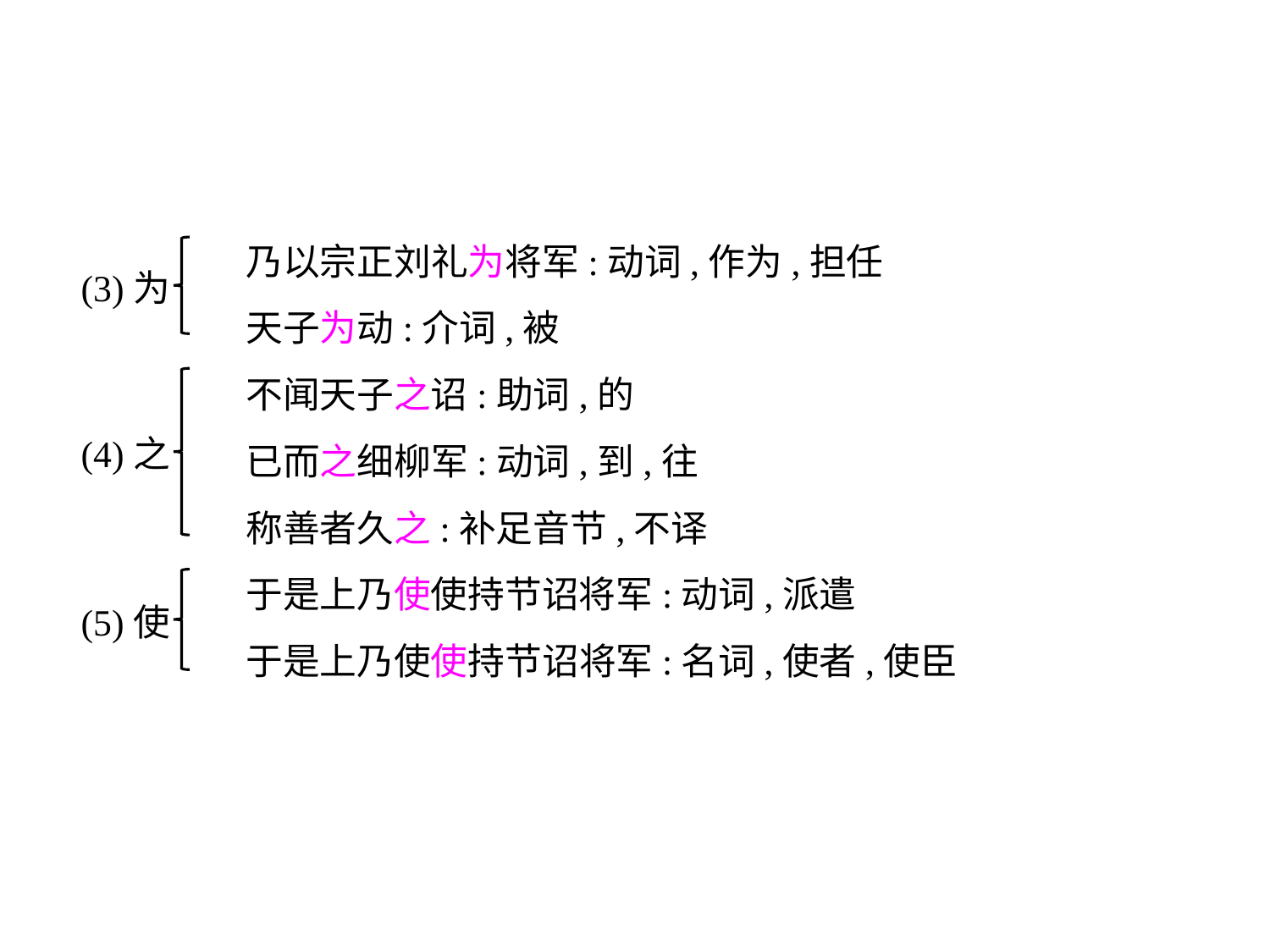

乃以宗正刘礼为将军:动词,作为,担任
	   天子为动:介词,被
	   不闻天子之诏:助词,的
	   已而之细柳军:动词,到,往
	   称善者久之:补足音节,不译
	   于是上乃使使持节诏将军:动词,派遣
	   于是上乃使使持节诏将军:名词,使者,使臣

(3)为

(4)之

(5)使